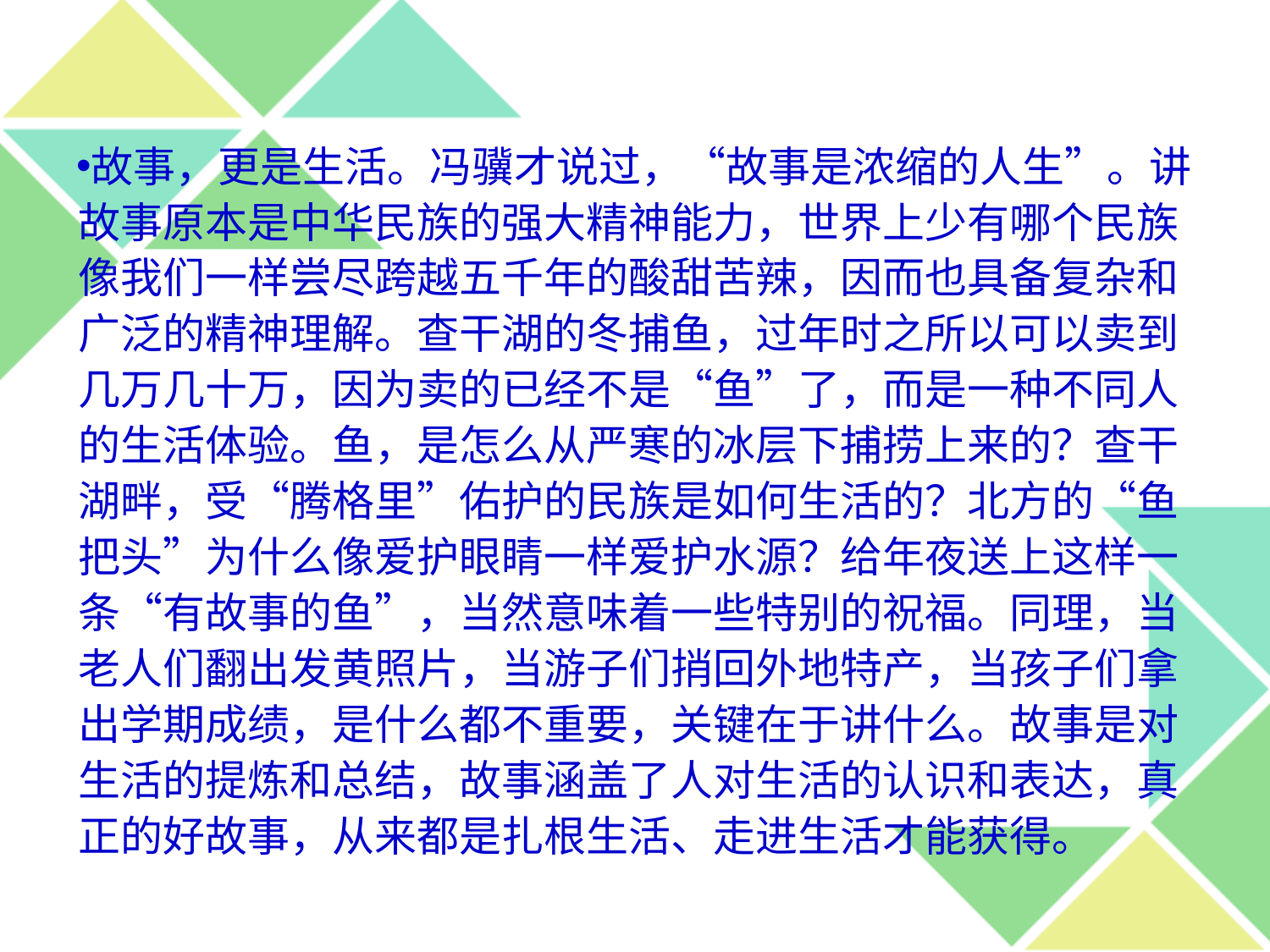

故事，更是生活。冯骥才说过，“故事是浓缩的人生”。讲故事原本是中华民族的强大精神能力，世界上少有哪个民族像我们一样尝尽跨越五千年的酸甜苦辣，因而也具备复杂和广泛的精神理解。查干湖的冬捕鱼，过年时之所以可以卖到几万几十万，因为卖的已经不是“鱼”了，而是一种不同人的生活体验。鱼，是怎么从严寒的冰层下捕捞上来的？查干湖畔，受“腾格里”佑护的民族是如何生活的？北方的“鱼把头”为什么像爱护眼睛一样爱护水源？给年夜送上这样一条“有故事的鱼”，当然意味着一些特别的祝福。同理，当老人们翻出发黄照片，当游子们捎回外地特产，当孩子们拿出学期成绩，是什么都不重要，关键在于讲什么。故事是对生活的提炼和总结，故事涵盖了人对生活的认识和表达，真正的好故事，从来都是扎根生活、走进生活才能获得。